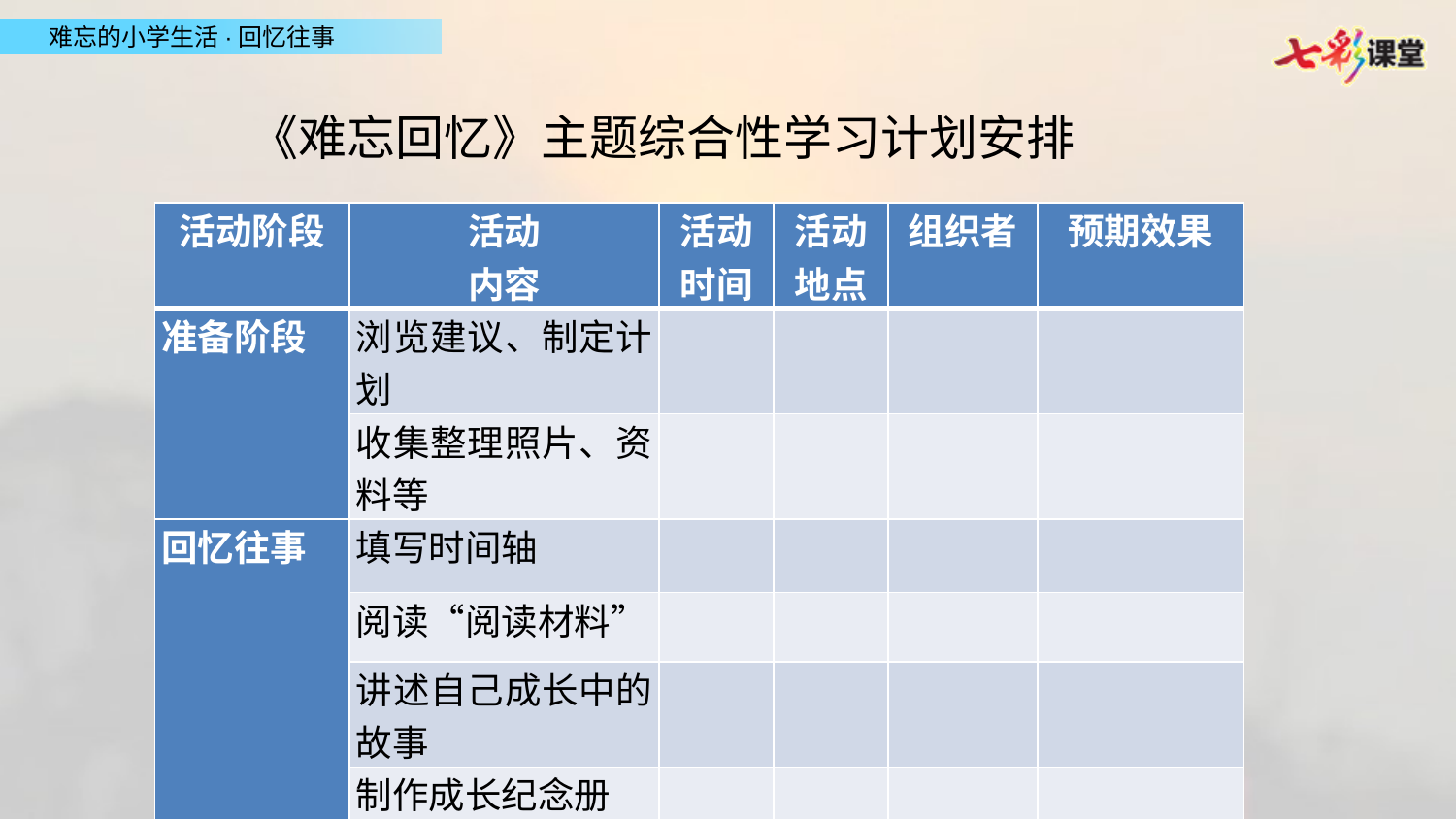

《难忘回忆》主题综合性学习计划安排
| 活动阶段 | 活动 内容 | 活动 时间 | 活动 地点 | 组织者 | 预期效果 |
| --- | --- | --- | --- | --- | --- |
| 准备阶段 | 浏览建议、制定计划 |  |  |  |  |
|  | 收集整理照片、资料等 |  |  |  |  |
| 回忆往事 | 填写时间轴 |  |  |  |  |
|  | 阅读“阅读材料” |  |  |  |  |
|  | 讲述自己成长中的故事 |  |  |  |  |
|  | 制作成长纪念册 |  |  |  |  |